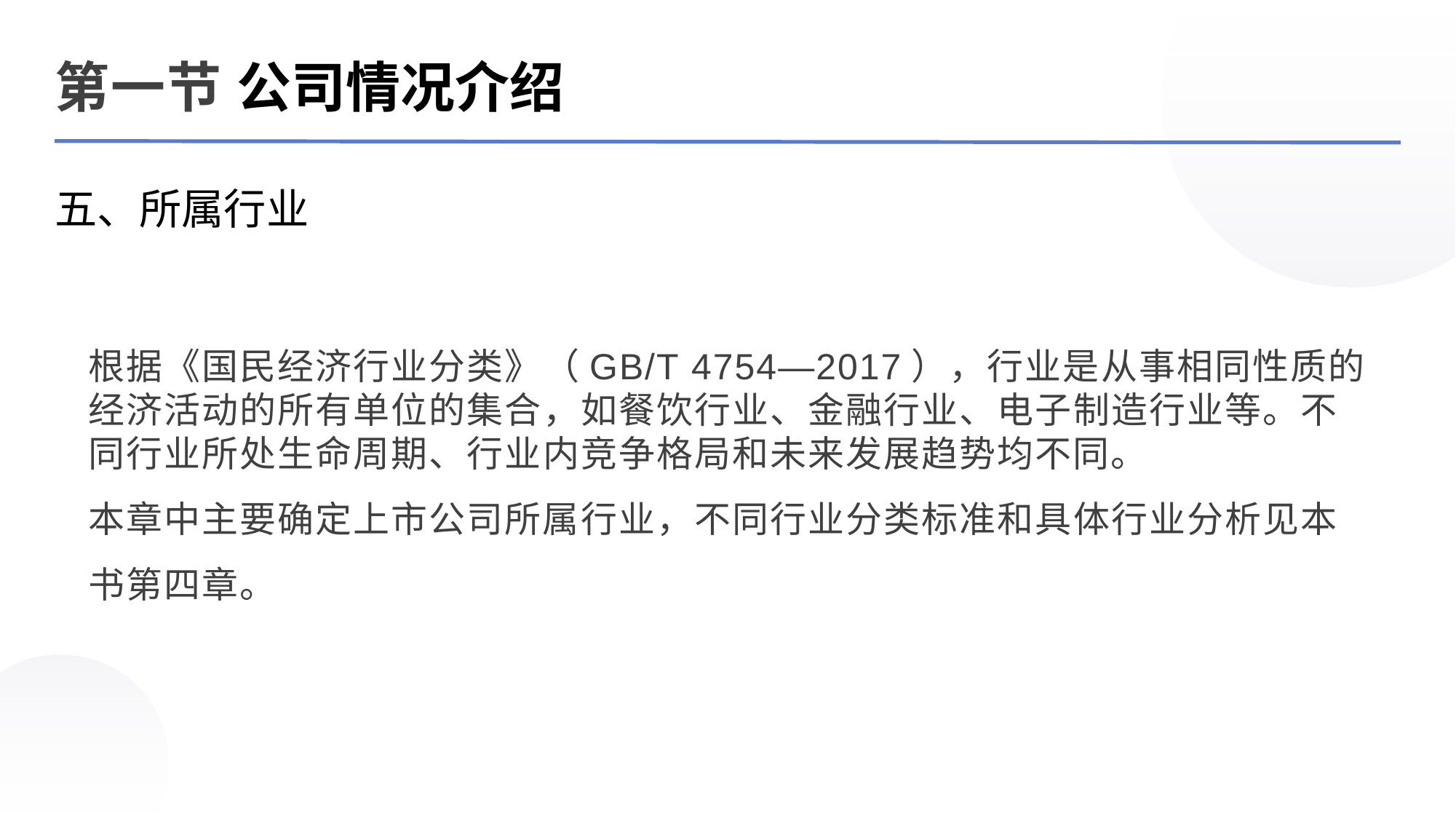

第一节 公司情况介绍
五、所属行业
根据《国民经济行业分类》（GB/T 4754—2017），行业是从事相同性质的经济活动的所有单位的集合，如餐饮行业、金融行业、电子制造行业等。不同行业所处生命周期、行业内竞争格局和未来发展趋势均不同。
本章中主要确定上市公司所属行业，不同行业分类标准和具体行业分析见本书第四章。

18